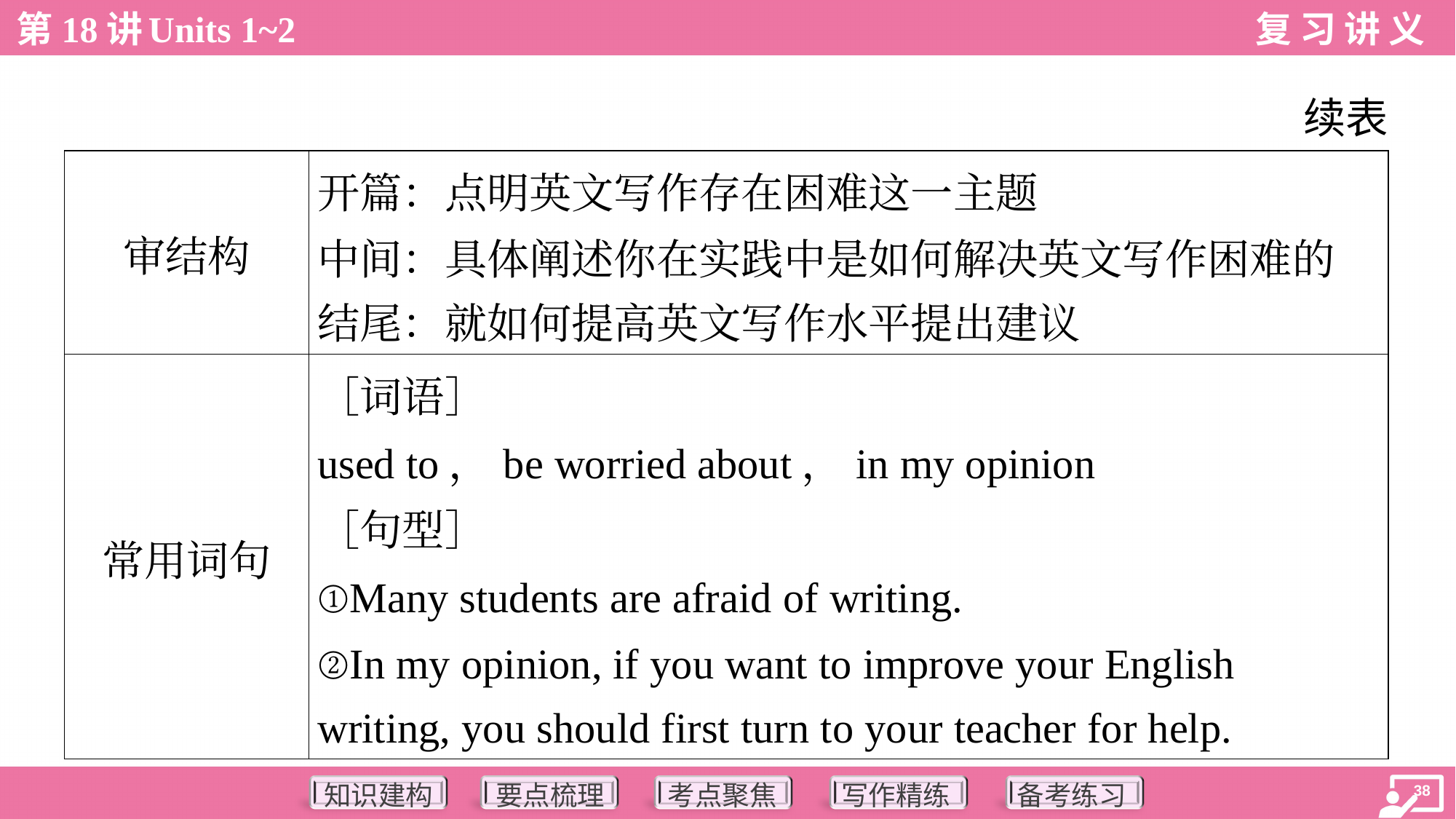

续表
| 审结构 | 开篇：点明英文写作存在困难这一主题 中间：具体阐述你在实践中是如何解决英文写作困难的 结尾：就如何提高英文写作水平提出建议 |
| --- | --- |
| 常用词句 | ［词语］ used to，be worried about，in my opinion ［句型］ ①Many students are afraid of writing. ②In my opinion, if you want to improve your English writing, you should first turn to your teacher for help. |